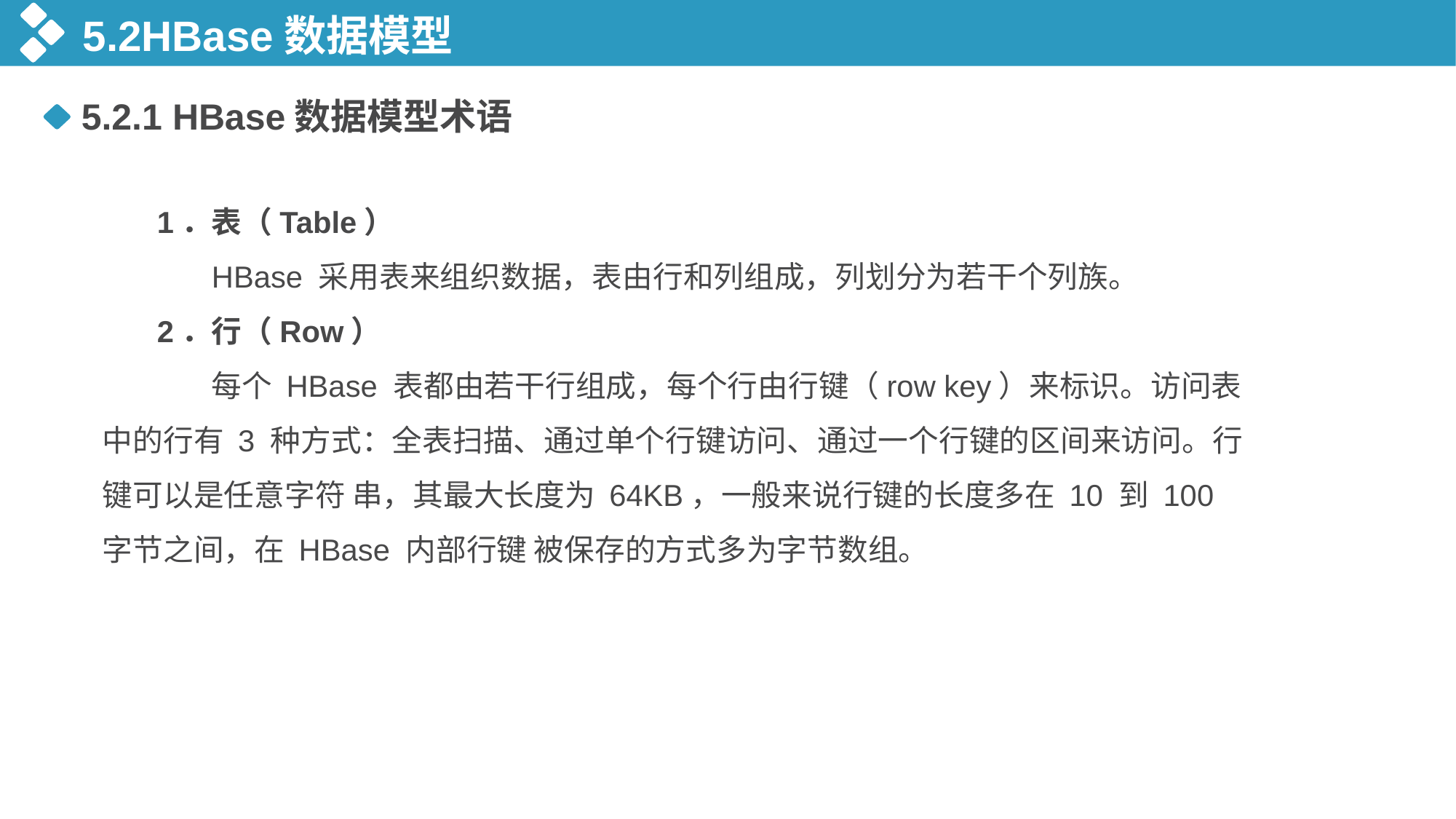

5.2HBase数据模型
5.2.1 HBase数据模型术语

1．表（Table）
	HBase 采用表来组织数据，表由行和列组成，列划分为若干个列族。
2．行（Row）
	每个 HBase 表都由若干行组成，每个行由行键（row key）来标识。访问表中的行有 3 种方式：全表扫描、通过单个行键访问、通过一个行键的区间来访问。行键可以是任意字符 串，其最大长度为 64KB，一般来说行键的长度多在 10 到 100 字节之间，在 HBase 内部行键 被保存的方式多为字节数组。